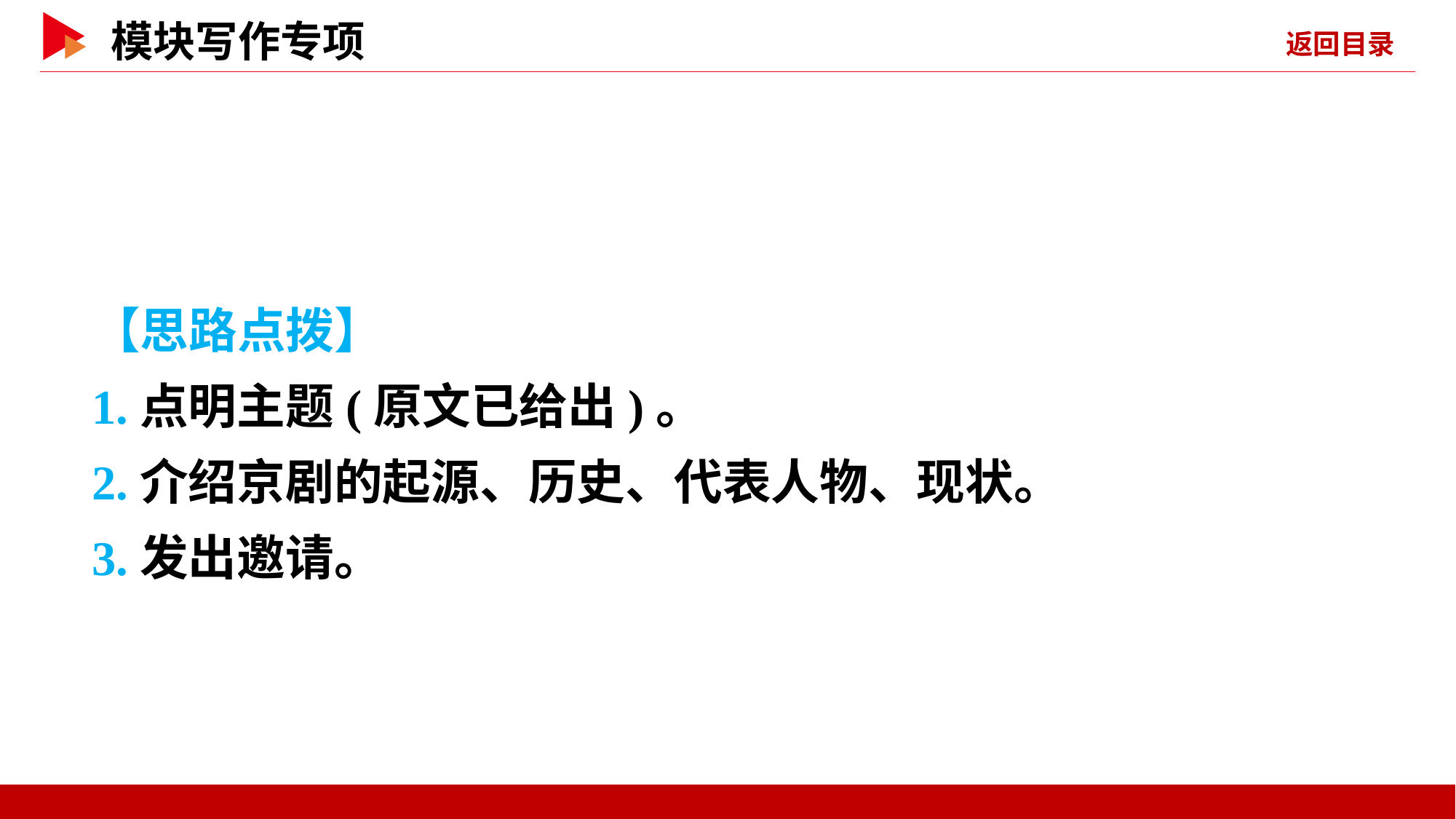

【思路点拨】
1.点明主题(原文已给出)。
2.介绍京剧的起源、历史、代表人物、现状。
3.发出邀请。